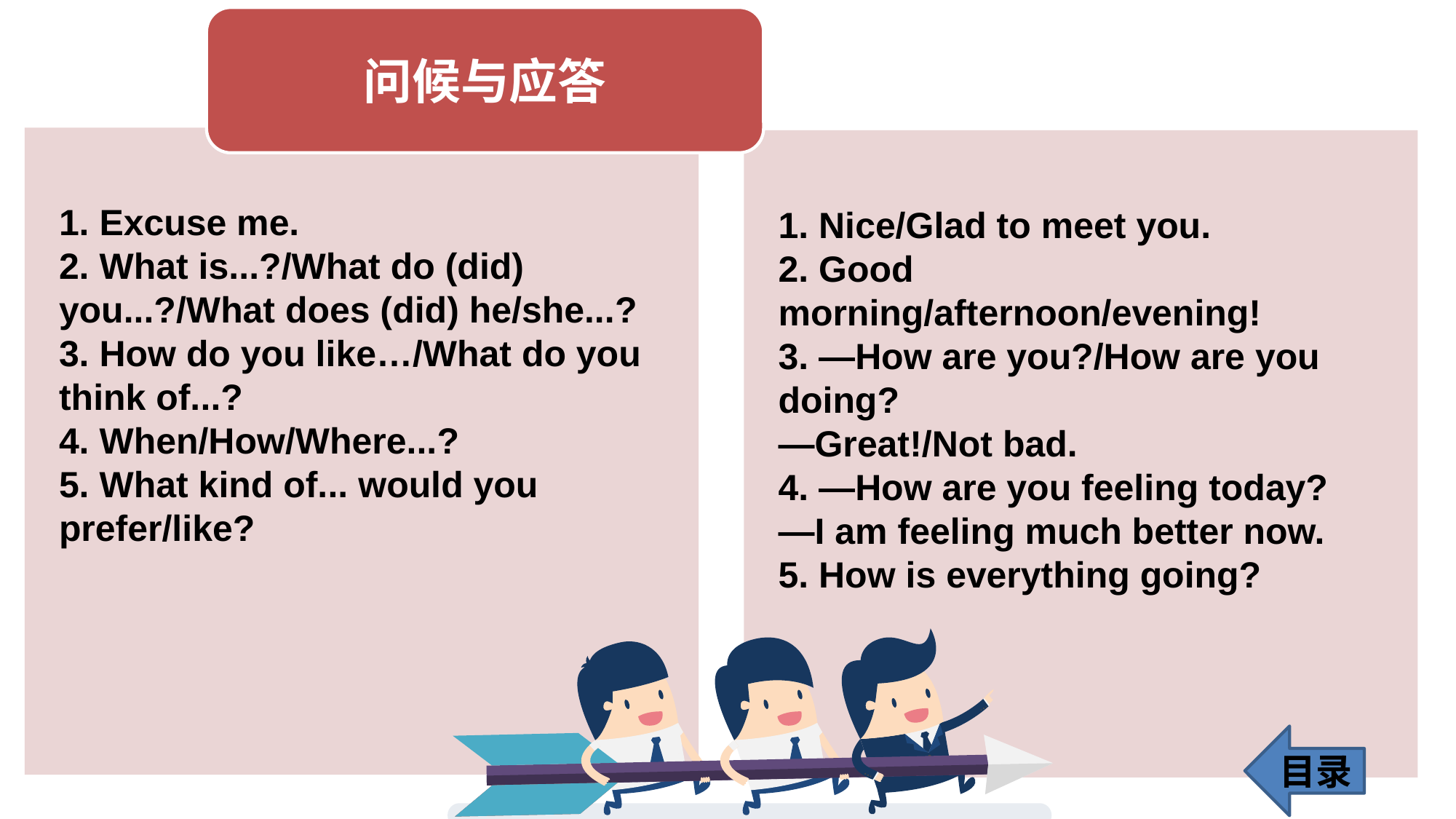

询问与提供信息

问候与应答

1. Excuse me.
2. What is...?/What do (did) you...?/What does (did) he/she...?
3. How do you like…/What do you think of...?
4. When/How/Where...?
5. What kind of... would you prefer/like?
1. Nice/Glad to meet you.
2. Good morning/afternoon/evening!
3. —How are you?/How are you doing?
—Great!/Not bad.
4. —How are you feeling today?
—I am feeling much better now.
5. How is everything going?

目录
135